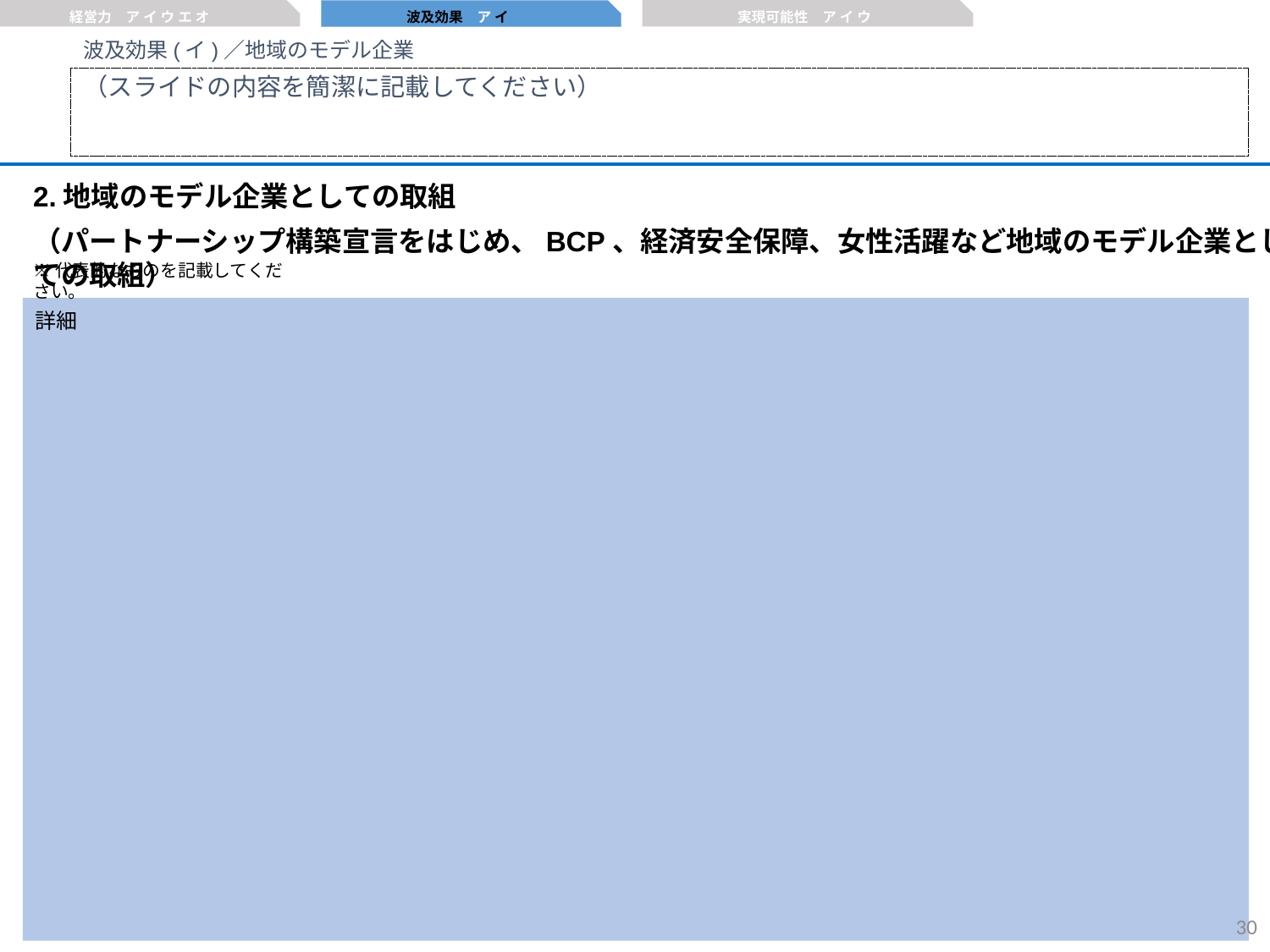

経営力　ア イ ウ エ オ
実現可能性　ア イ ウ
波及効果　ア イ
波及効果(イ)／地域のモデル企業
（スライドの内容を簡潔に記載してください）
2.地域のモデル企業としての取組
（パートナーシップ構築宣言をはじめ、BCP、経済安全保障、女性活躍など地域のモデル企業としての取組）
※代表的なものを記載してください。
詳細
30